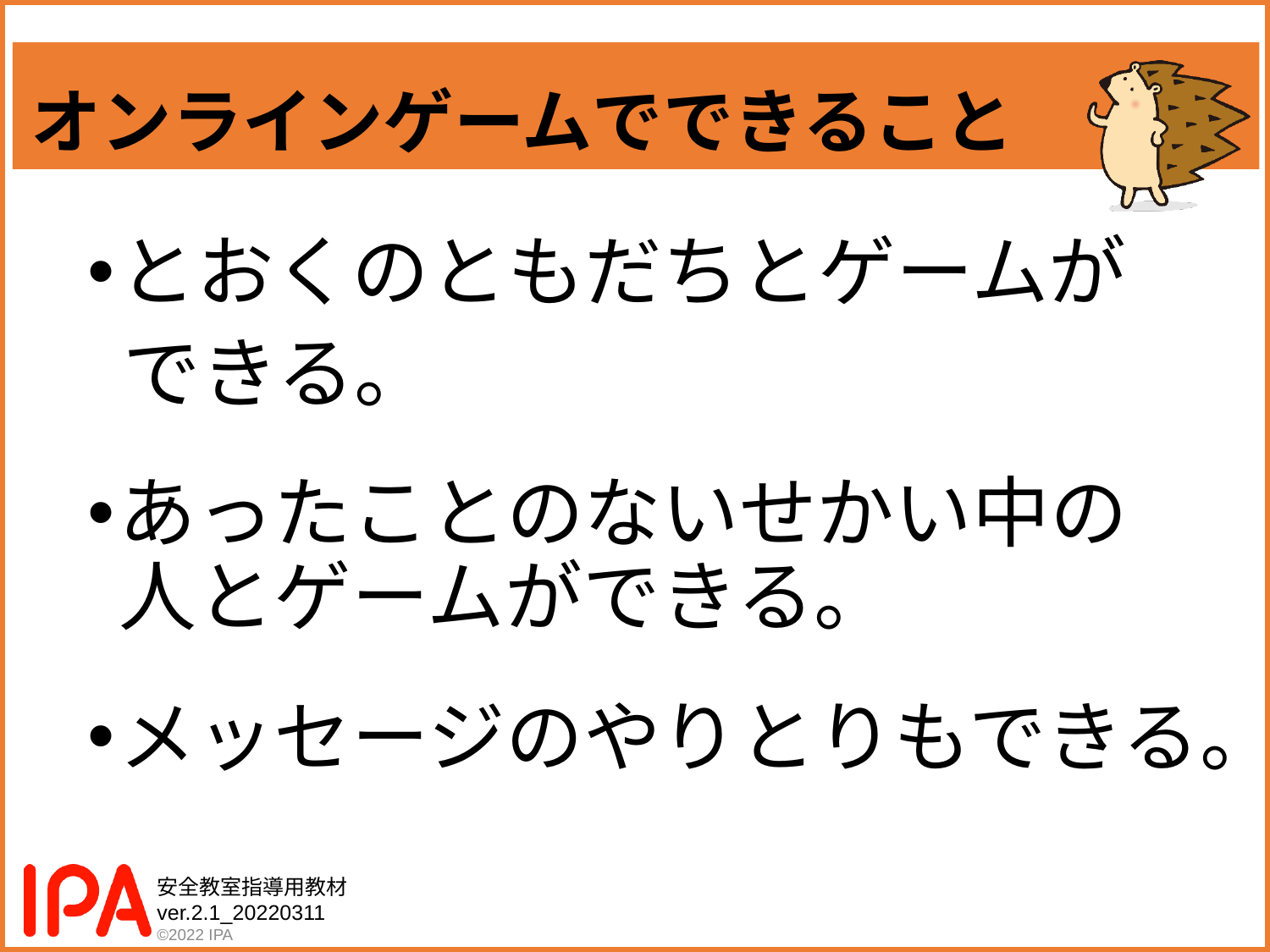

オンラインゲームでできること
とおくのともだちとゲームが
 できる。

あったことのないせかい中の人とゲームができる。

メッセージのやりとりもできる。